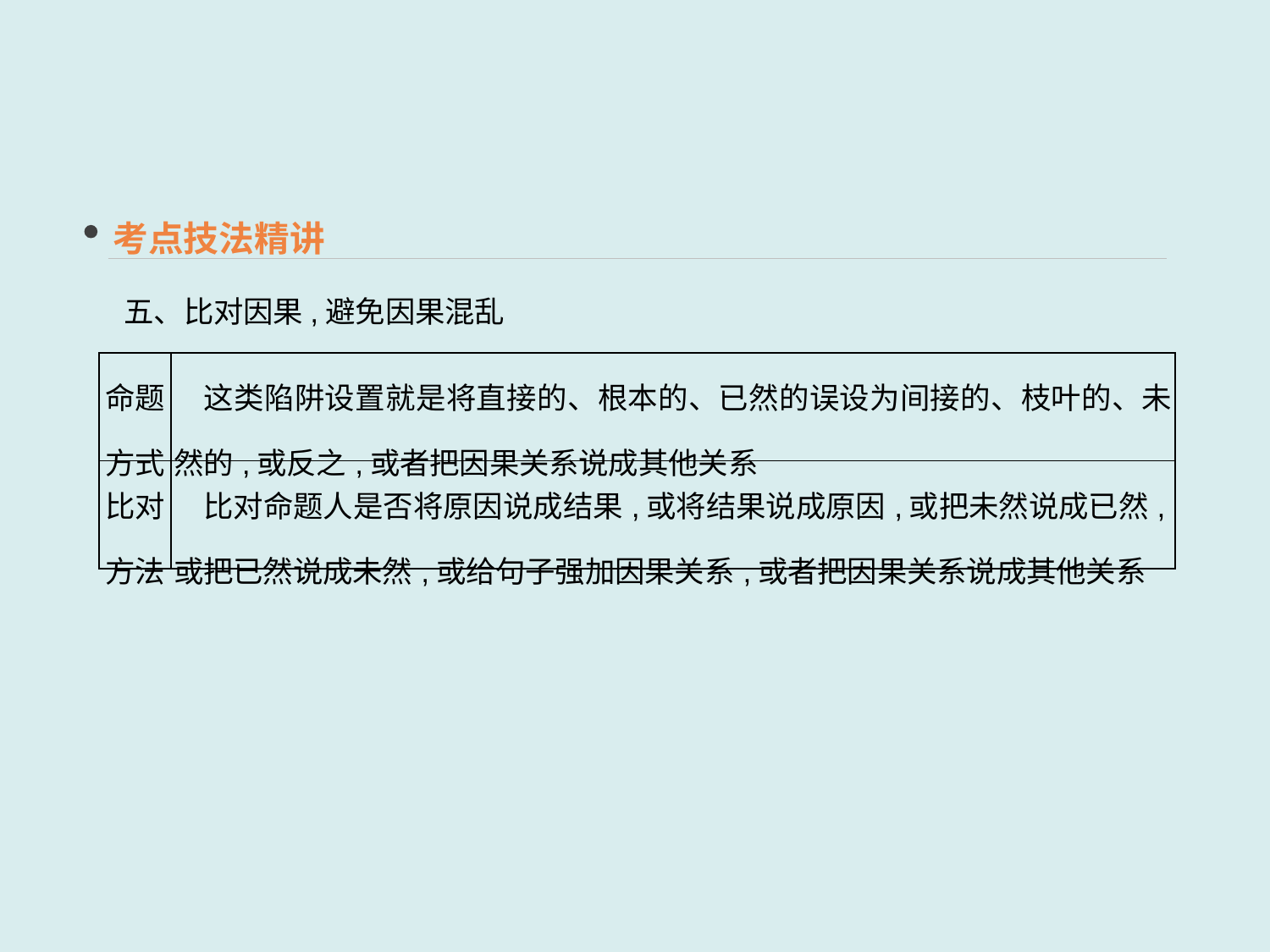

考点技法精讲

五、比对因果,避免因果混乱

| 命题 方式 | 这类陷阱设置就是将直接的、根本的、已然的误设为间接的、枝叶的、未然的,或反之,或者把因果关系说成其他关系 |
| --- | --- |
| 比对 方法 | 比对命题人是否将原因说成结果,或将结果说成原因,或把未然说成已然,或把已然说成未然,或给句子强加因果关系,或者把因果关系说成其他关系 |